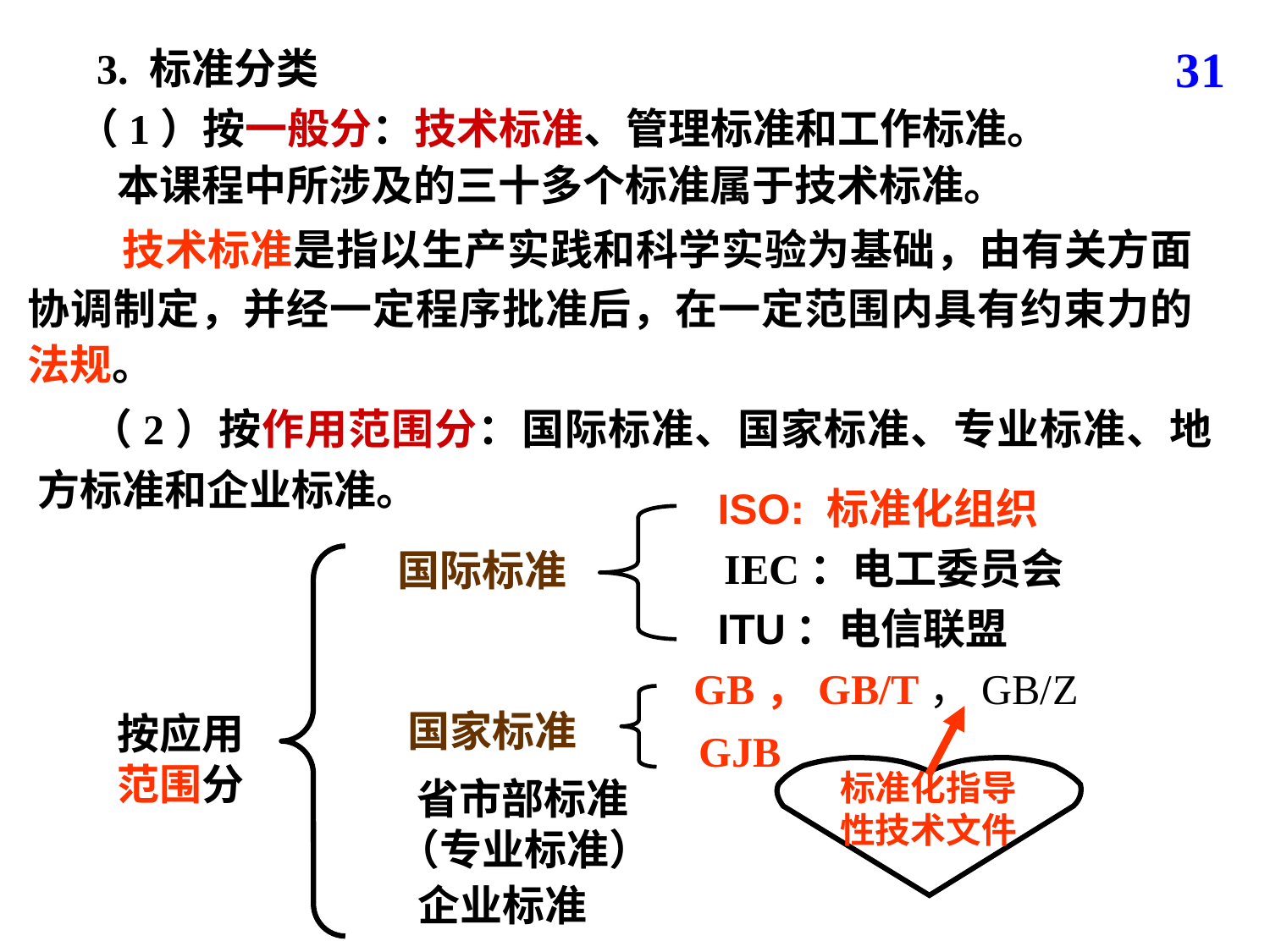

31
3. 标准分类
 （1）按一般分：技术标准、管理标准和工作标准。
 本课程中所涉及的三十多个标准属于技术标准。
      技术标准是指以生产实践和科学实验为基础，由有关方面协调制定，并经一定程序批准后，在一定范围内具有约束力的法规。
    （2）按作用范围分：国际标准、国家标准、专业标准、地方标准和企业标准。
ISO: 标准化组织

国际标准
IEC：电工委员会

按应用
范围分
ITU：电信联盟
GB，GB/T，GB/Z

国家标准

标准化指导
性技术文件
GJB
 省市部标准
（专业标准）
企业标准